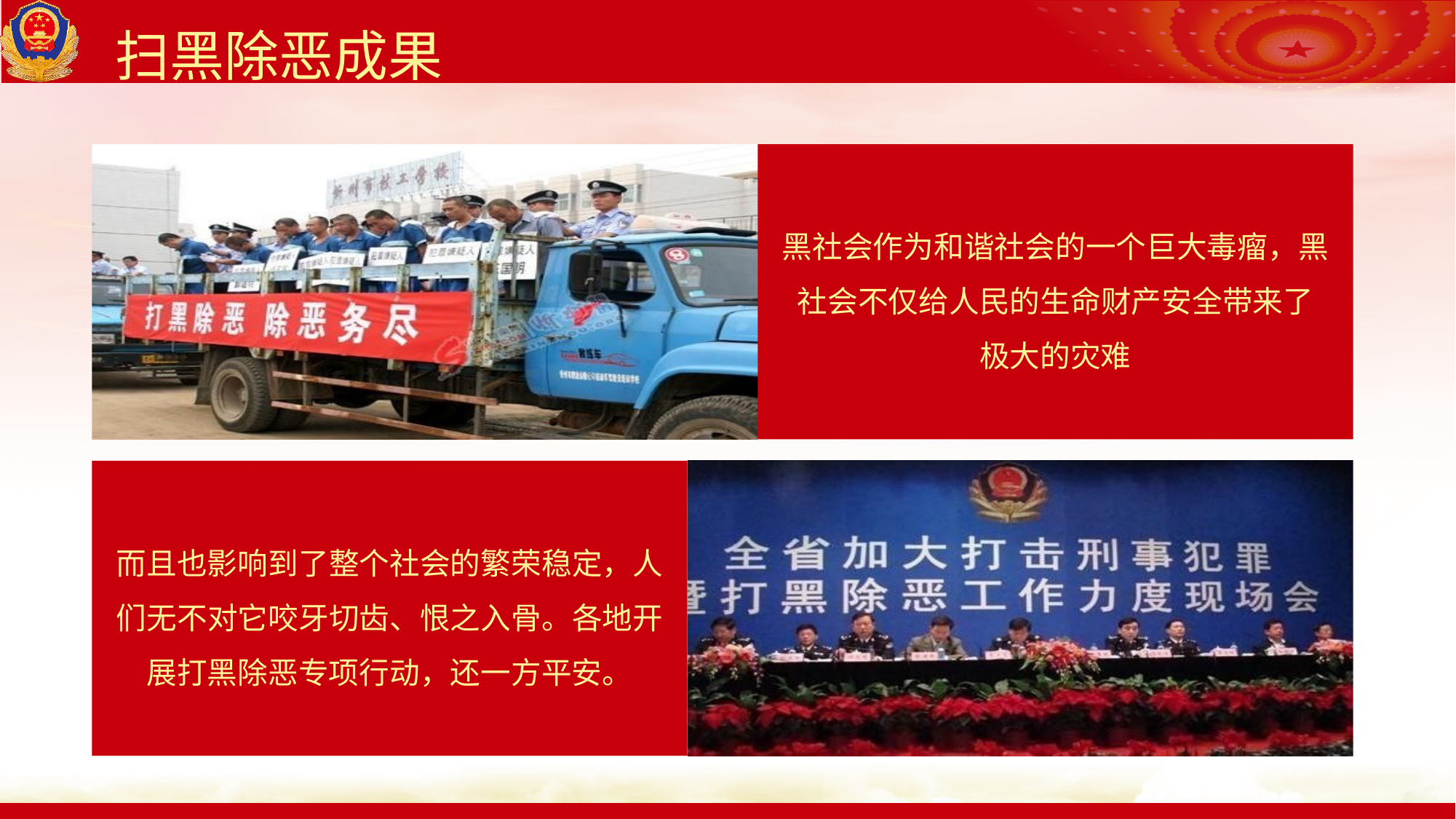

扫黑除恶成果

黑社会作为和谐社会的一个巨大毒瘤，黑社会不仅给人民的生命财产安全带来了
极大的灾难
而且也影响到了整个社会的繁荣稳定，人们无不对它咬牙切齿、恨之入骨。各地开展打黑除恶专项行动，还一方平安。